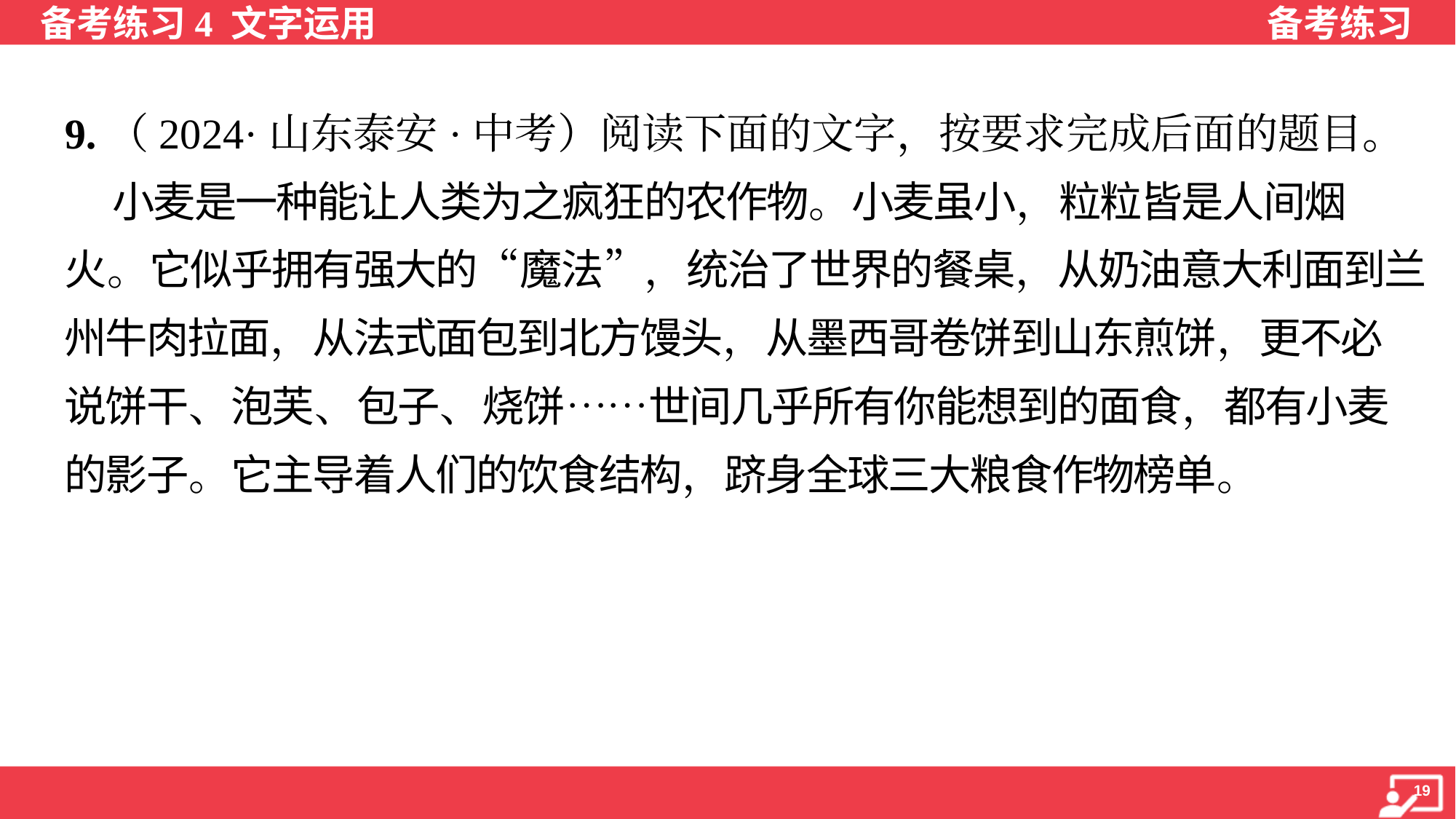

9.（2024·山东泰安·中考）阅读下面的文字，按要求完成后面的题目。
    小麦是一种能让人类为之疯狂的农作物。小麦虽小，粒粒皆是人间烟
火。它似乎拥有强大的“魔法”，统治了世界的餐桌，从奶油意大利面到兰
州牛肉拉面，从法式面包到北方馒头，从墨西哥卷饼到山东煎饼，更不必
说饼干、泡芙、包子、烧饼……世间几乎所有你能想到的面食，都有小麦
的影子。它主导着人们的饮食结构，跻身全球三大粮食作物榜单。